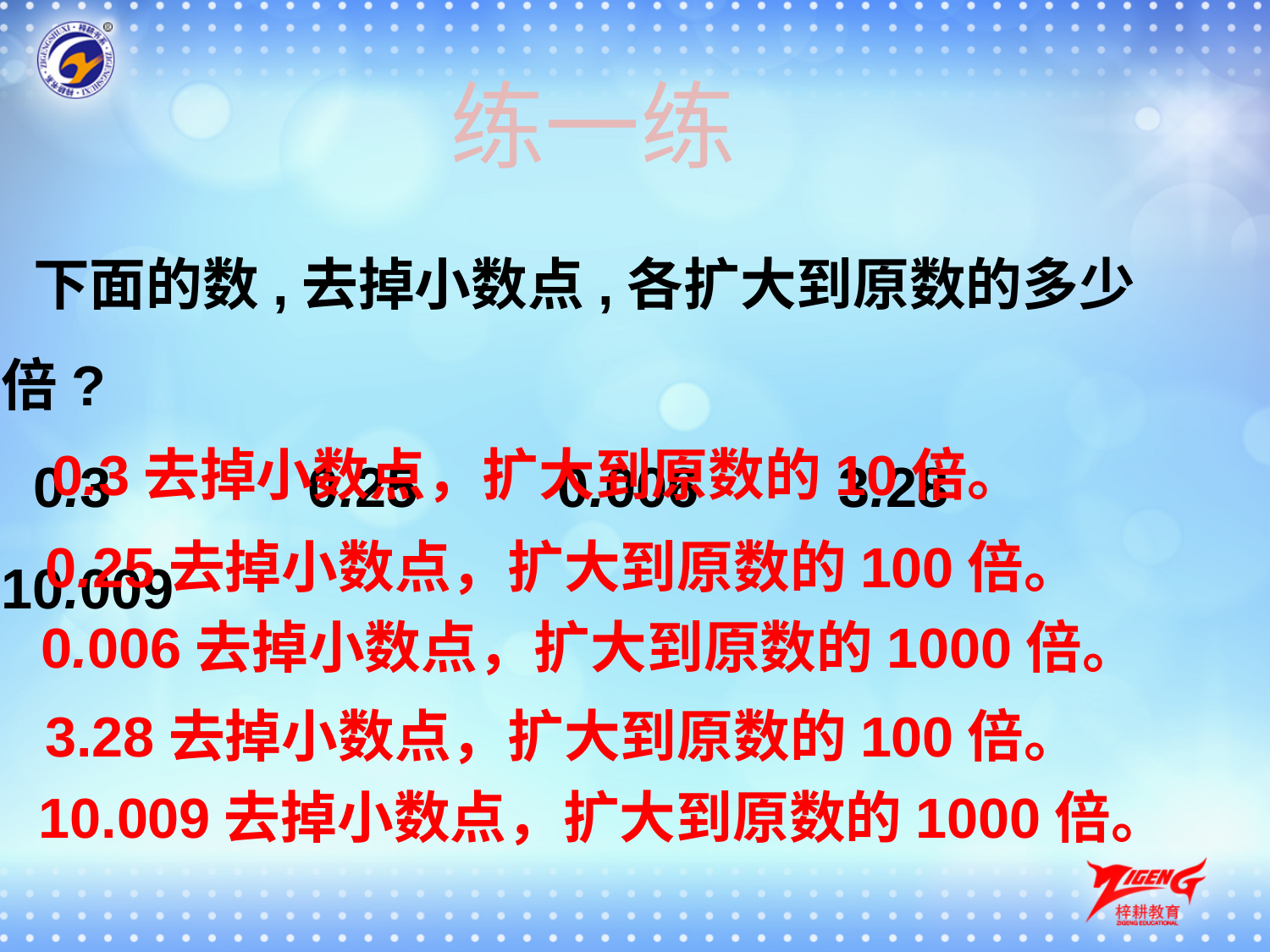

练一练
下面的数,去掉小数点,各扩大到原数的多少倍?
0.3　　　0.25　　0.006　　3.28　　10.009
0.3去掉小数点，扩大到原数的10倍。
0.25去掉小数点，扩大到原数的100倍。
0.006去掉小数点，扩大到原数的1000倍。
3.28去掉小数点，扩大到原数的100倍。
10.009去掉小数点，扩大到原数的1000倍。